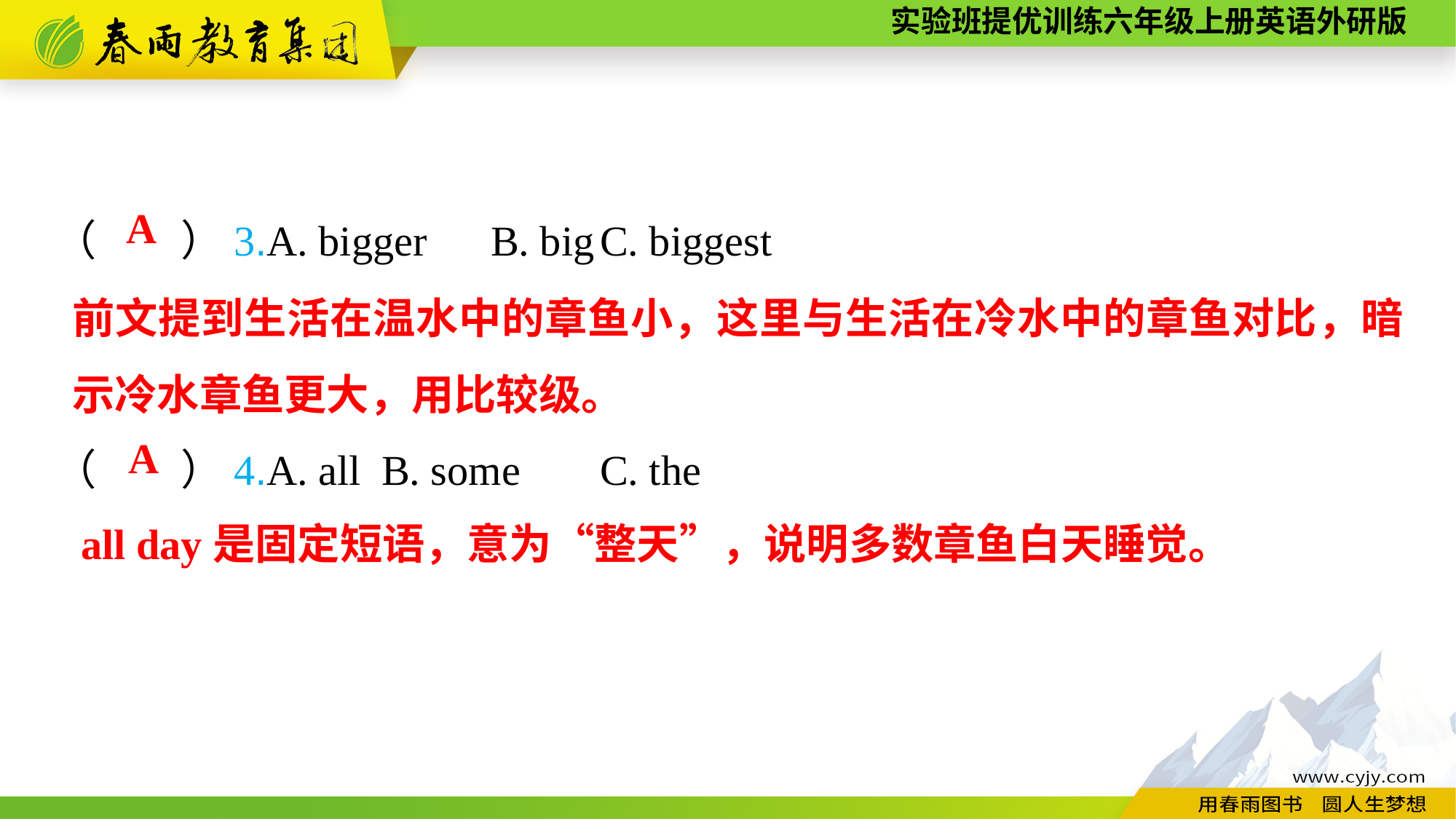

（　　）3.A. bigger	B. big	C. biggest

（　　）4.A. all	B. some	C. the
A
前文提到生活在温水中的章鱼小，这里与生活在冷水中的章鱼对比，暗示冷水章鱼更大，用比较级。
A
all day是固定短语，意为“整天”，说明多数章鱼白天睡觉。